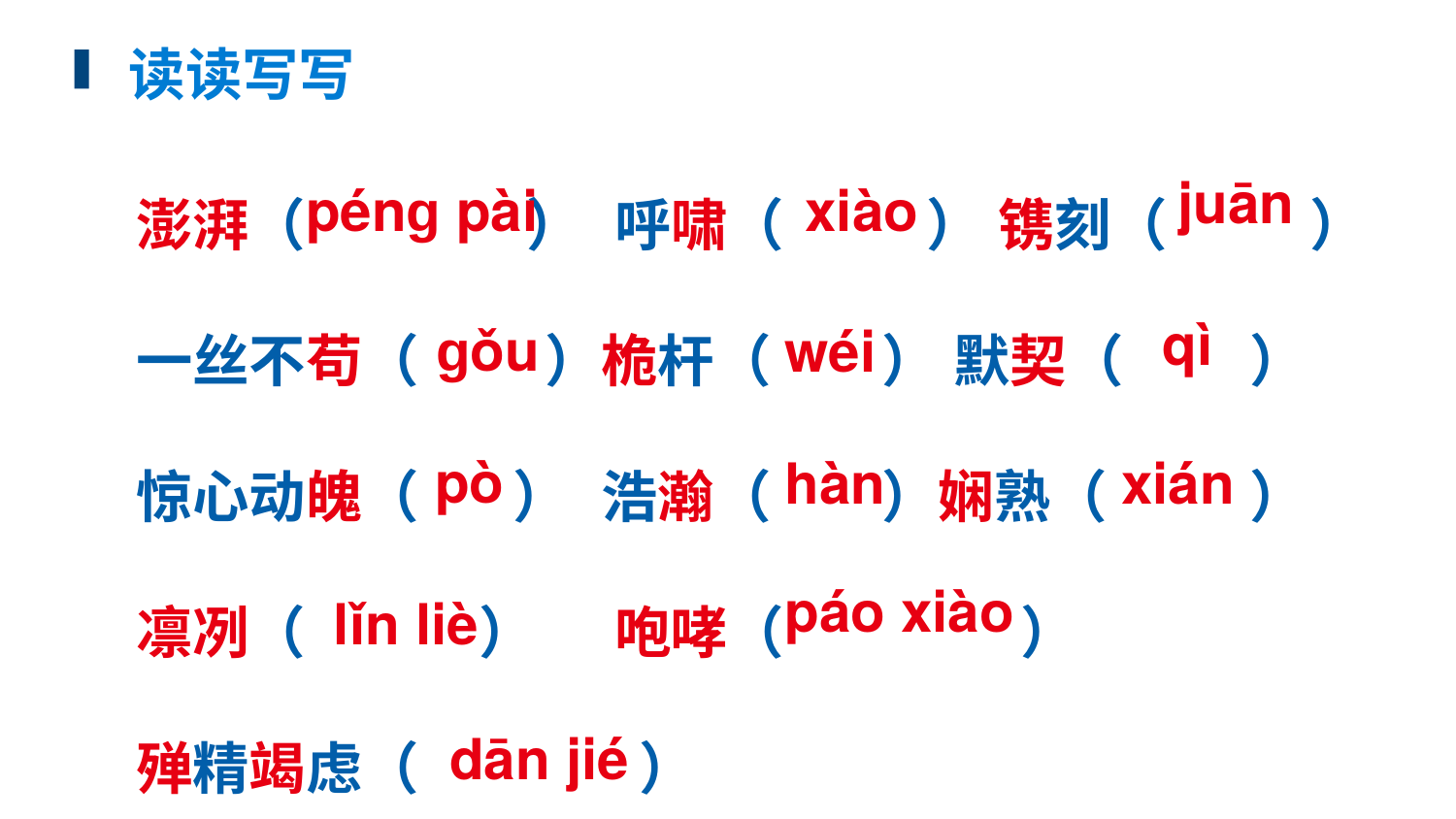

读读写写
澎湃（              ）  呼啸（         ） 镌刻（         ）
一丝不苟（        ）桅杆（       ） 默契（        ）
惊心动魄（      ）  浩瀚（       ）娴熟（         ）
凛冽（           ）     咆哮（               ）
殚精竭虑（              ）
juān
pénɡ pài
xiào
qì
ɡǒu
wéi
pò
hàn
xián
páo xiào
lǐn liè
dān jié